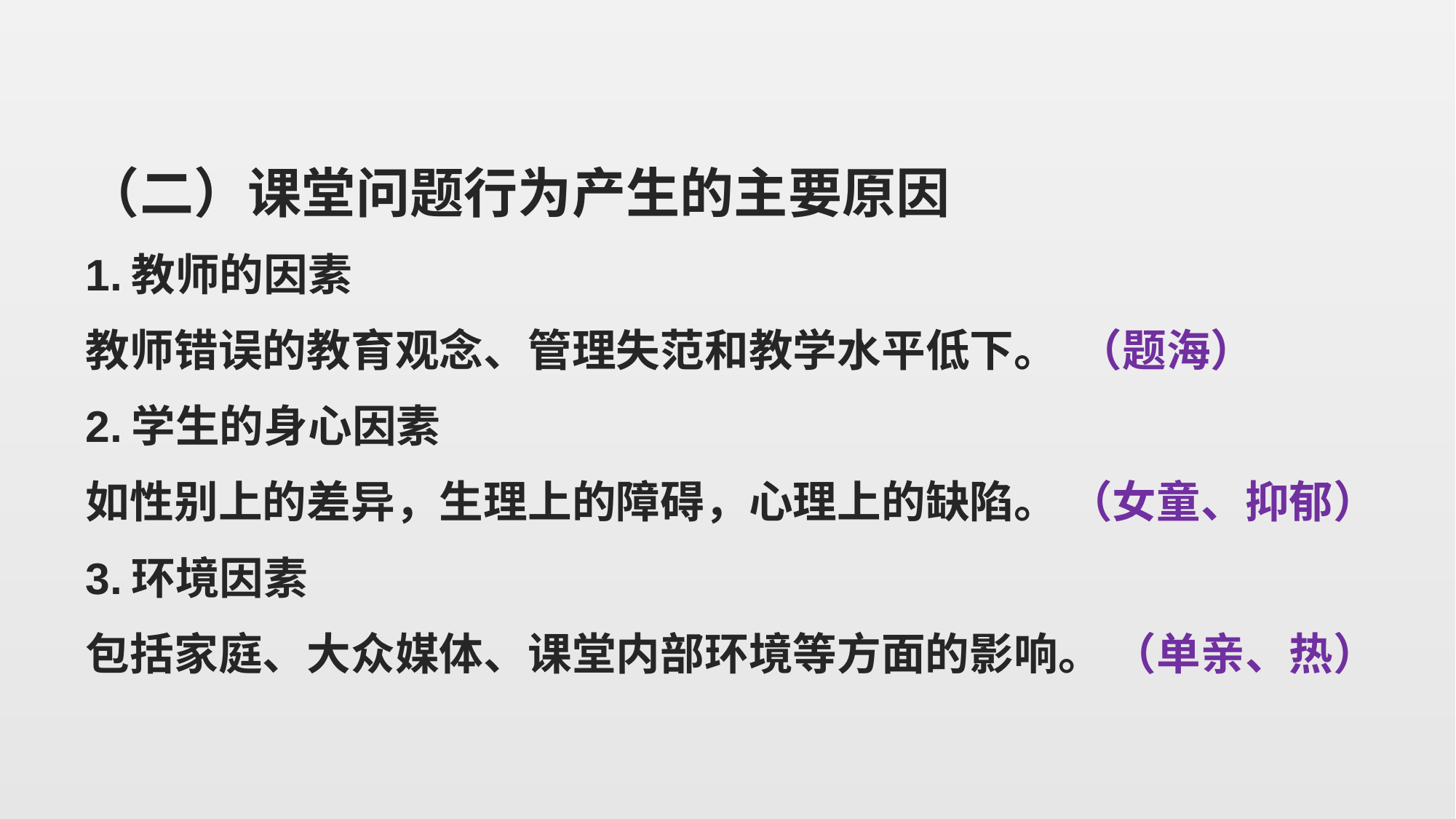

（二）课堂问题行为产生的主要原因
1.教师的因素
教师错误的教育观念、管理失范和教学水平低下。  （题海）
2.学生的身心因素
如性别上的差异，生理上的障碍，心理上的缺陷。 （女童、抑郁）
3.环境因素
包括家庭、大众媒体、课堂内部环境等方面的影响。 （单亲、热）